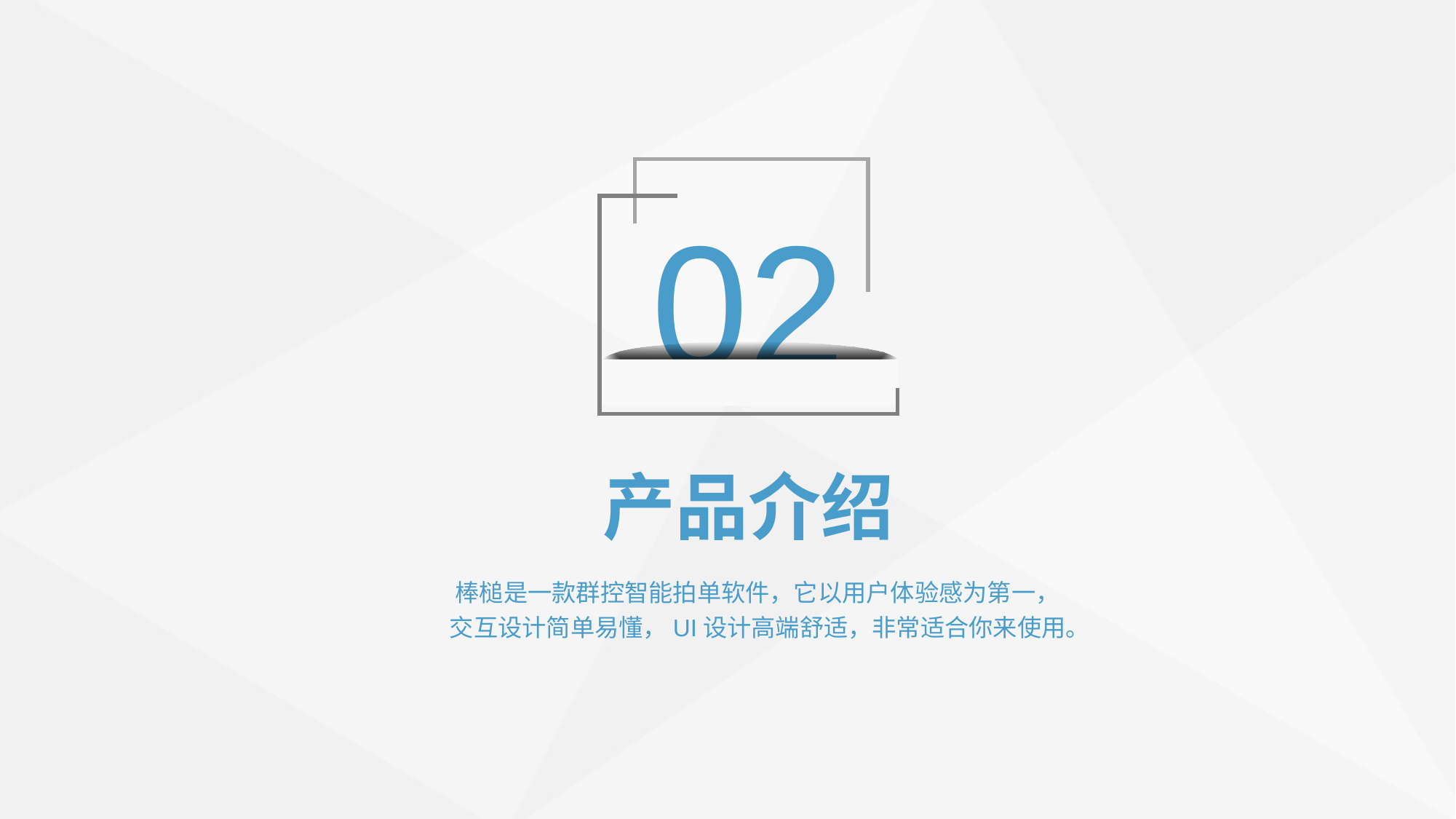

02

产品介绍
棒槌是一款群控智能拍单软件，它以用户体验感为第一，交互设计简单易懂，UI设计高端舒适，非常适合你来使用。